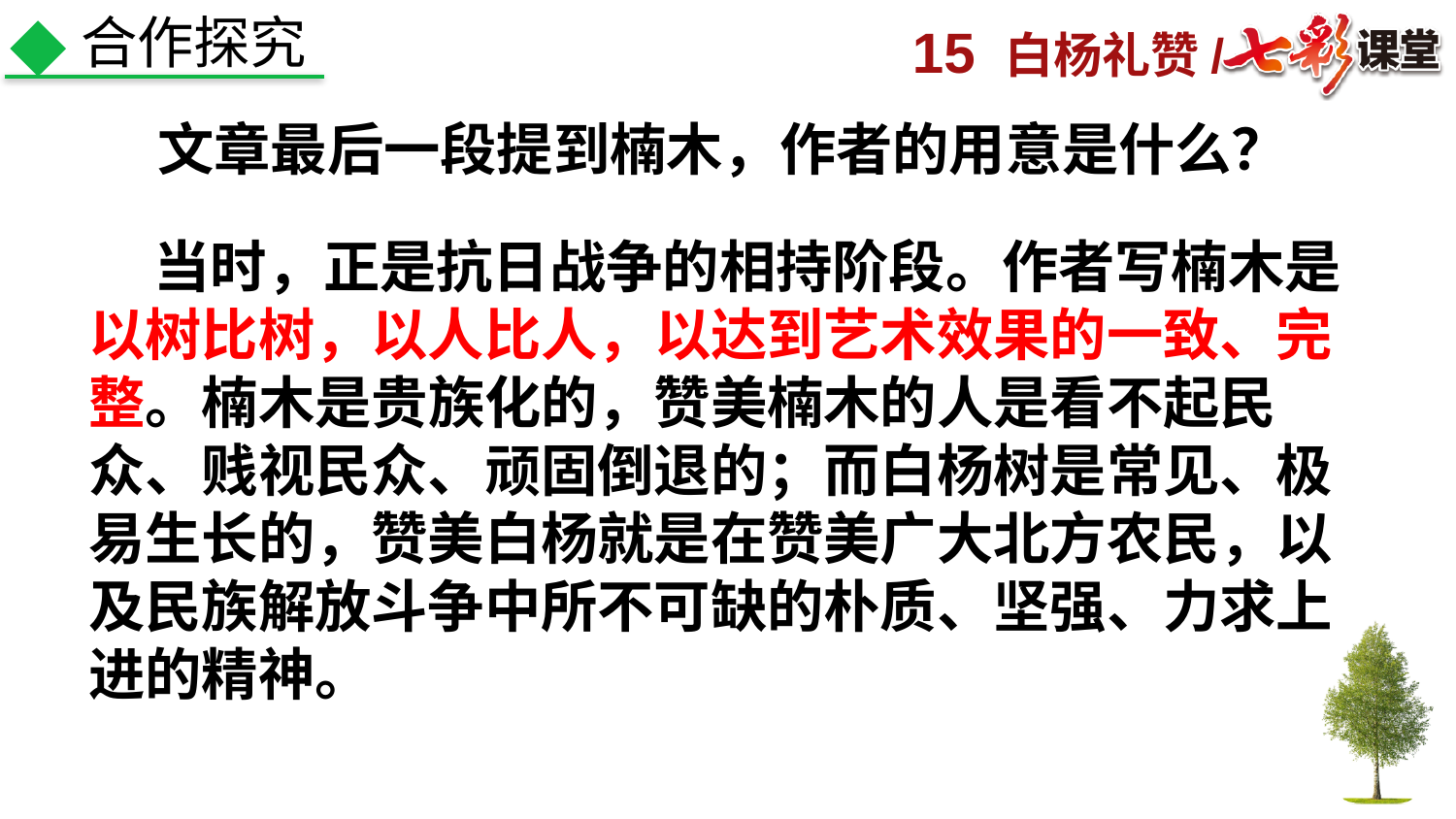

合作探究

文章最后一段提到楠木，作者的用意是什么？
    当时，正是抗日战争的相持阶段。作者写楠木是以树比树，以人比人，以达到艺术效果的一致、完整。楠木是贵族化的，赞美楠木的人是看不起民众、贱视民众、顽固倒退的；而白杨树是常见、极易生长的，赞美白杨就是在赞美广大北方农民，以及民族解放斗争中所不可缺的朴质、坚强、力求上进的精神。